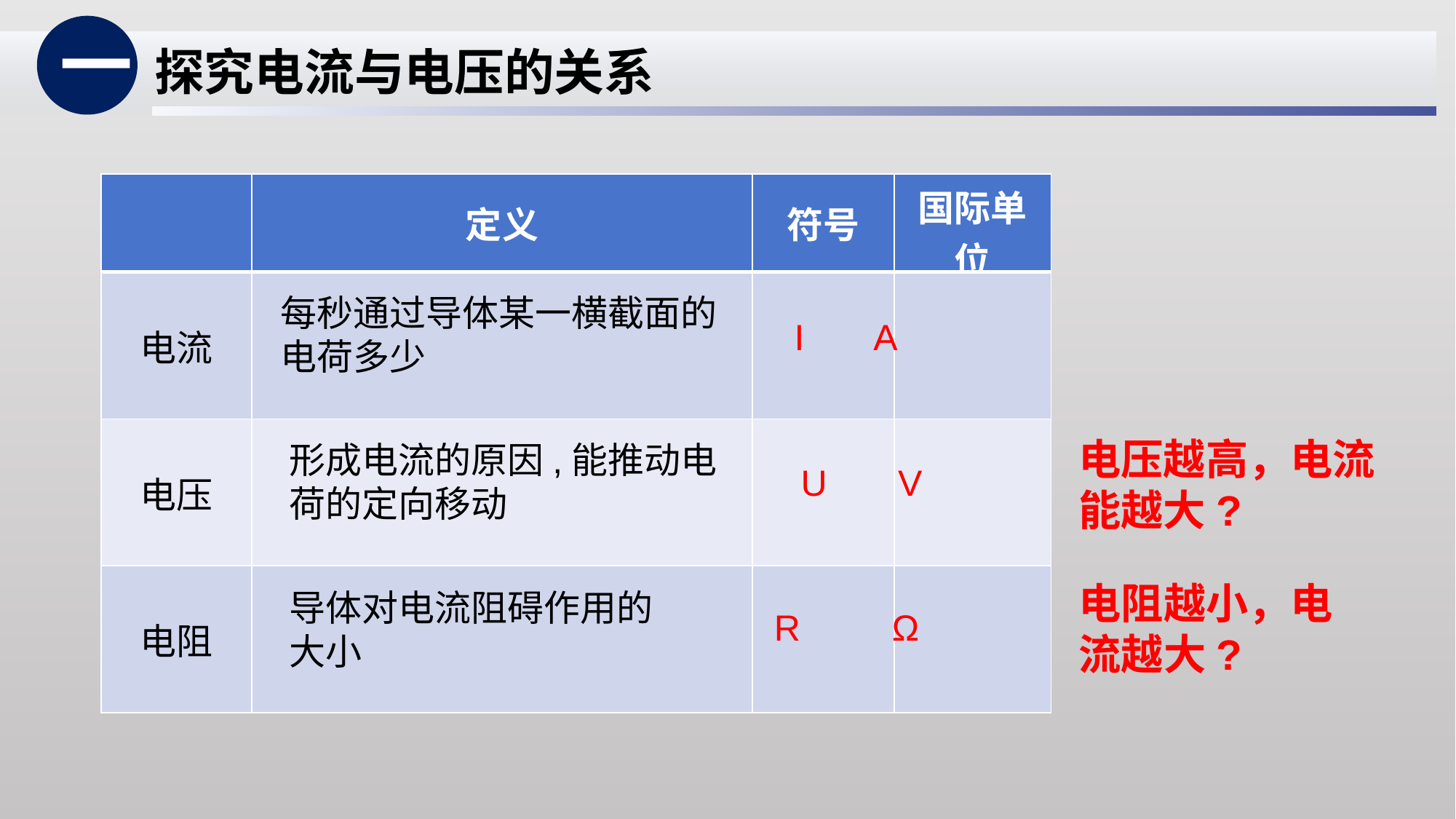

一

探究电流与电压的关系

|  | 定义 | 符号 | 国际单位 |
| --- | --- | --- | --- |
| 电流 |  |  |  |
| 电压 |  |  |  |
| 电阻 |  |  |  |
每秒通过导体某一横截面的电荷多少
  I       A
电压越高，电流能越大?
形成电流的原因,能推动电荷的定向移动
U       V
电阻越小，电流越大?
导体对电流阻碍作用的大小
R         Ω